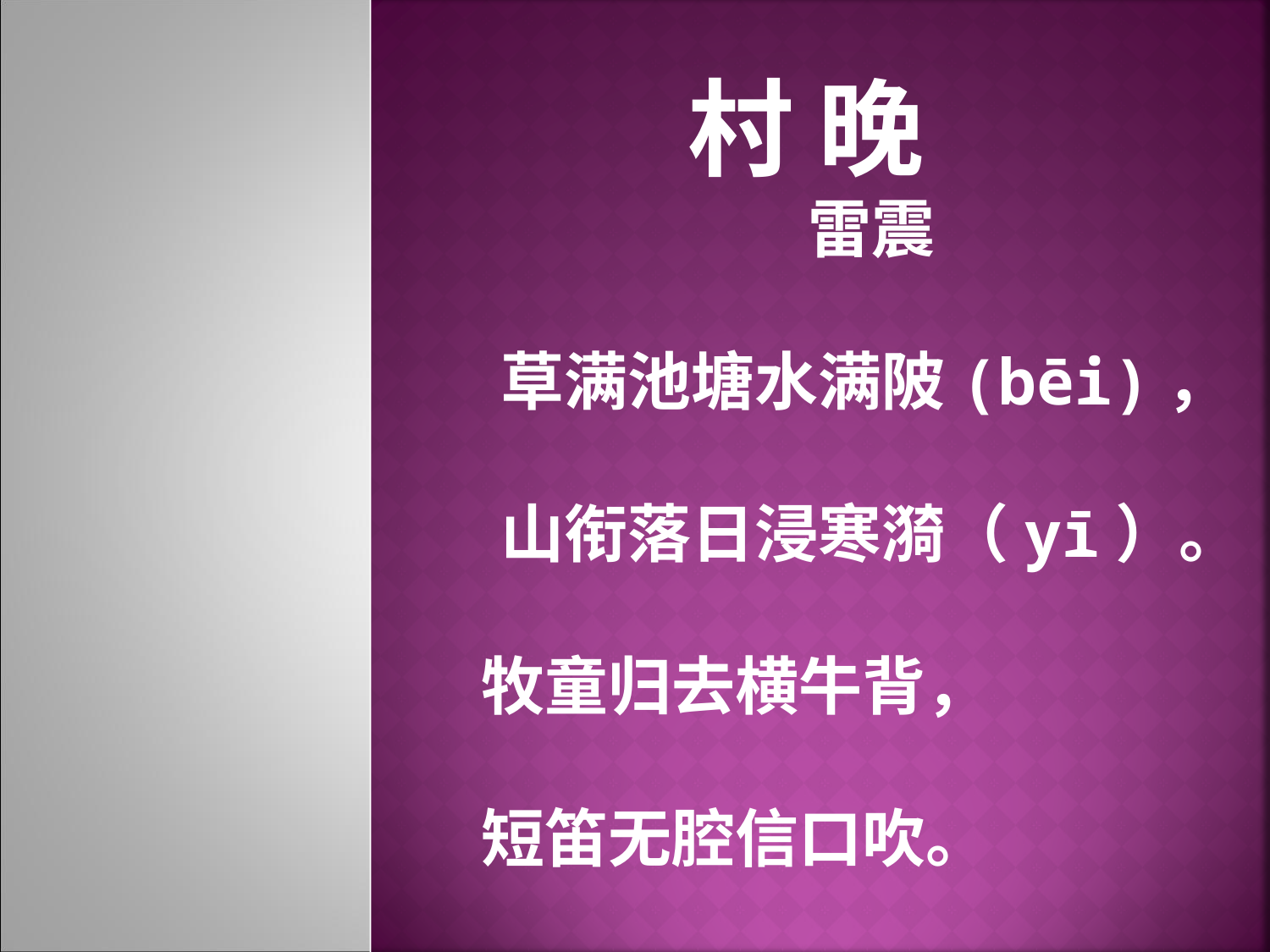

村 晚
　雷震

　草满池塘水满陂(bēi)，

　山衔落日浸寒漪（yī）。

  牧童归去横牛背，

  短笛无腔信口吹。